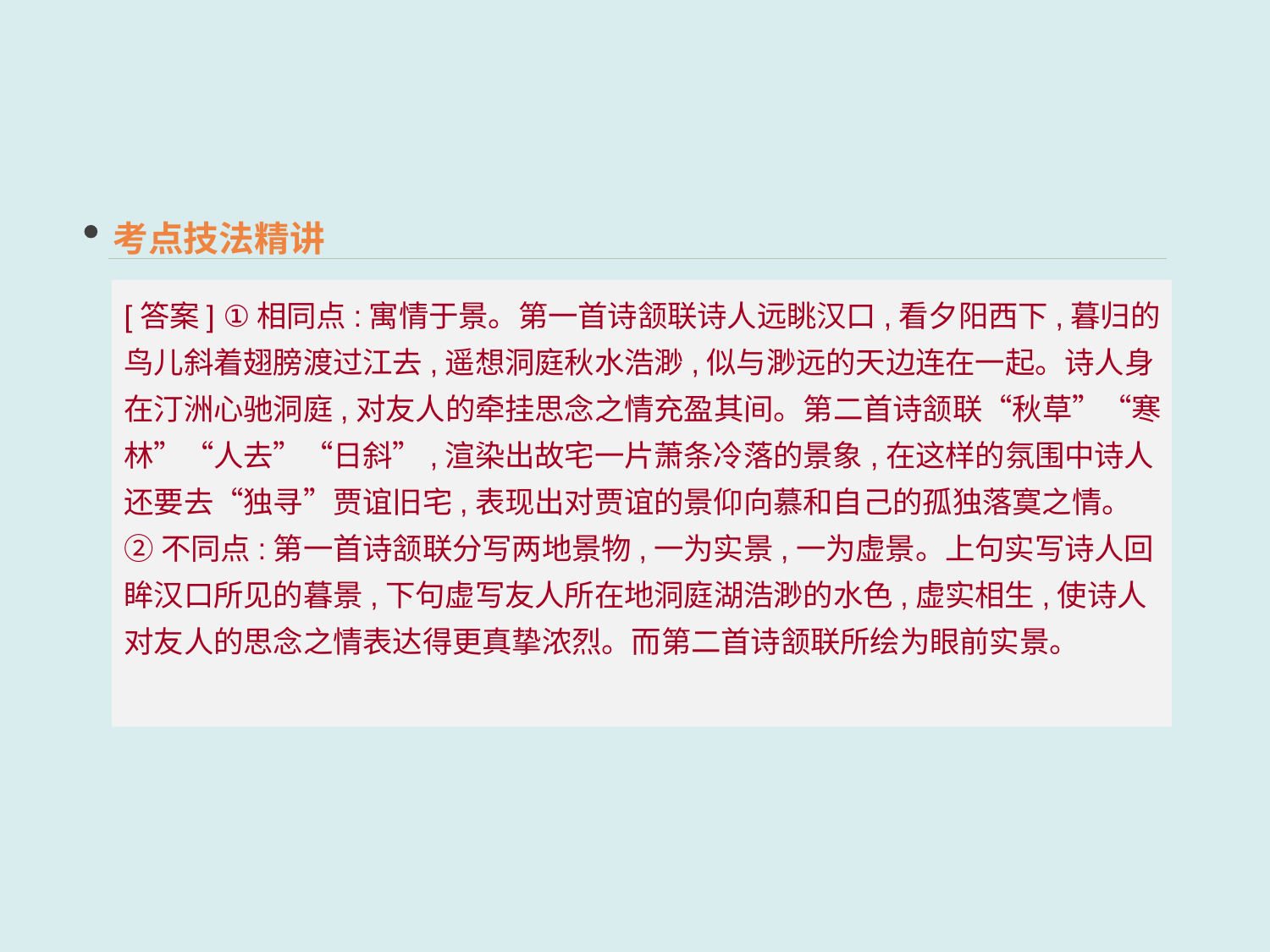

考点技法精讲

[答案] ①相同点:寓情于景。第一首诗颔联诗人远眺汉口,看夕阳西下,暮归的鸟儿斜着翅膀渡过江去,遥想洞庭秋水浩渺,似与渺远的天边连在一起。诗人身在汀洲心驰洞庭,对友人的牵挂思念之情充盈其间。第二首诗颔联“秋草”“寒林”“人去”“日斜”,渲染出故宅一片萧条冷落的景象,在这样的氛围中诗人还要去“独寻”贾谊旧宅,表现出对贾谊的景仰向慕和自己的孤独落寞之情。
②不同点:第一首诗颔联分写两地景物,一为实景,一为虚景。上句实写诗人回眸汉口所见的暮景,下句虚写友人所在地洞庭湖浩渺的水色,虚实相生,使诗人对友人的思念之情表达得更真挚浓烈。而第二首诗颔联所绘为眼前实景。